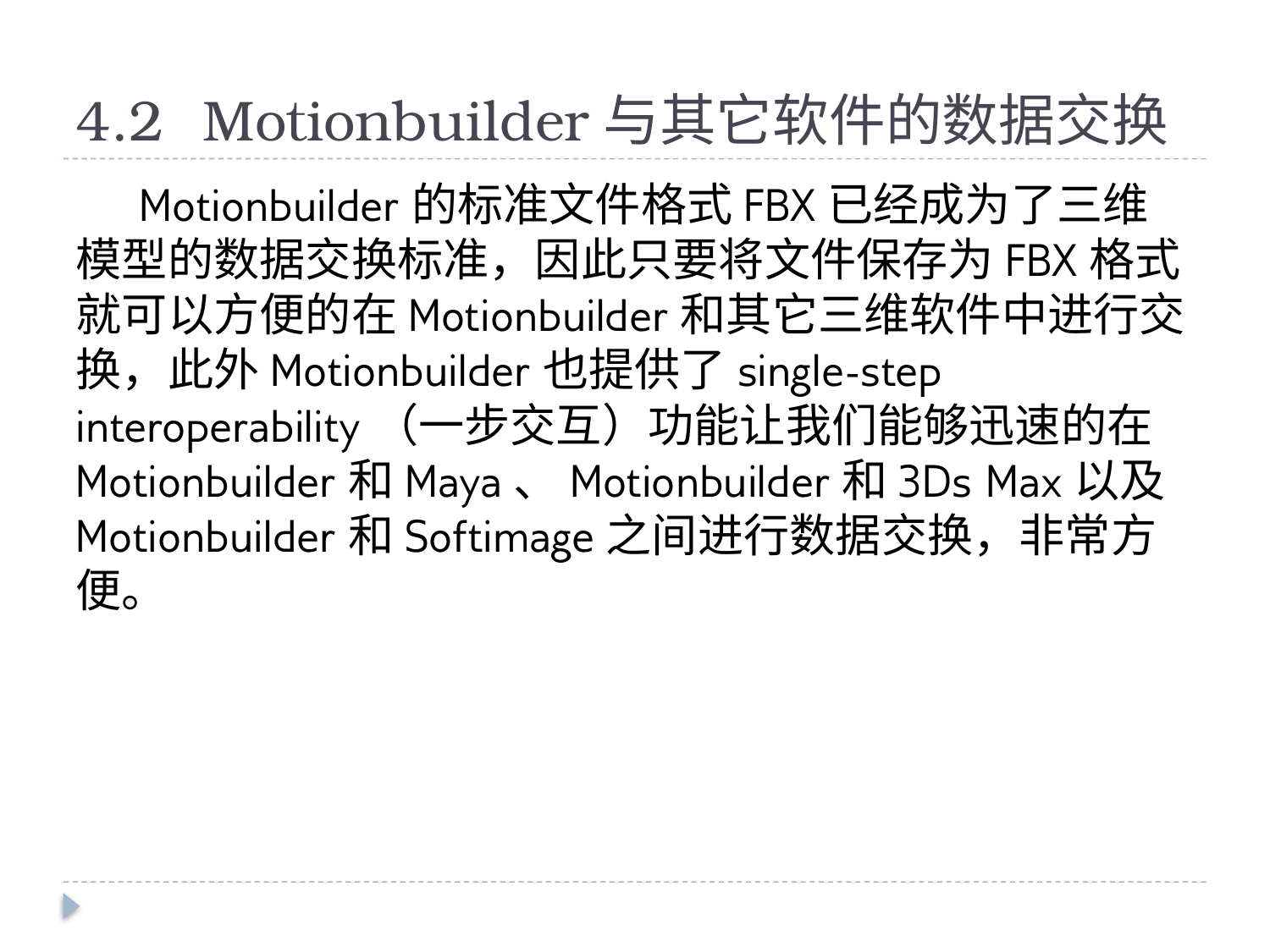

# 4.2	Motionbuilder与其它软件的数据交换
Motionbuilder的标准文件格式FBX已经成为了三维模型的数据交换标准，因此只要将文件保存为FBX格式就可以方便的在Motionbuilder和其它三维软件中进行交换，此外Motionbuilder也提供了single-step interoperability（一步交互）功能让我们能够迅速的在Motionbuilder和Maya、Motionbuilder和3Ds Max以及Motionbuilder和Softimage之间进行数据交换，非常方便。